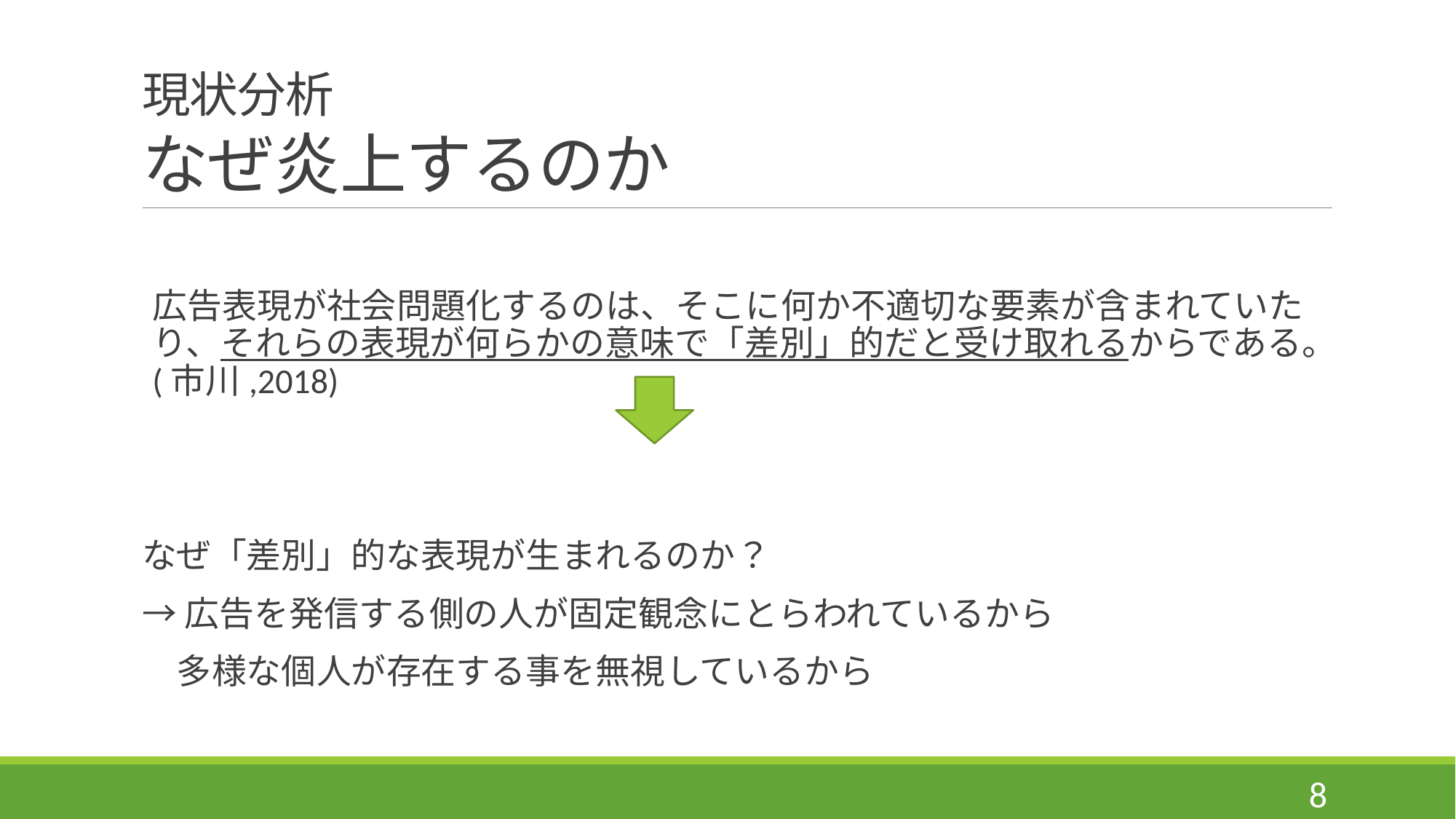

# 現状分析 なぜ炎上するのか

広告表現が社会問題化するのは、そこに何か不適切な要素が含まれていたり、それらの表現が何らかの意味で「差別」的だと受け取れるからである。(市川,2018)

なぜ「差別」的な表現が生まれるのか？
→広告を発信する側の人が固定観念にとらわれているから
　多様な個人が存在する事を無視しているから

8